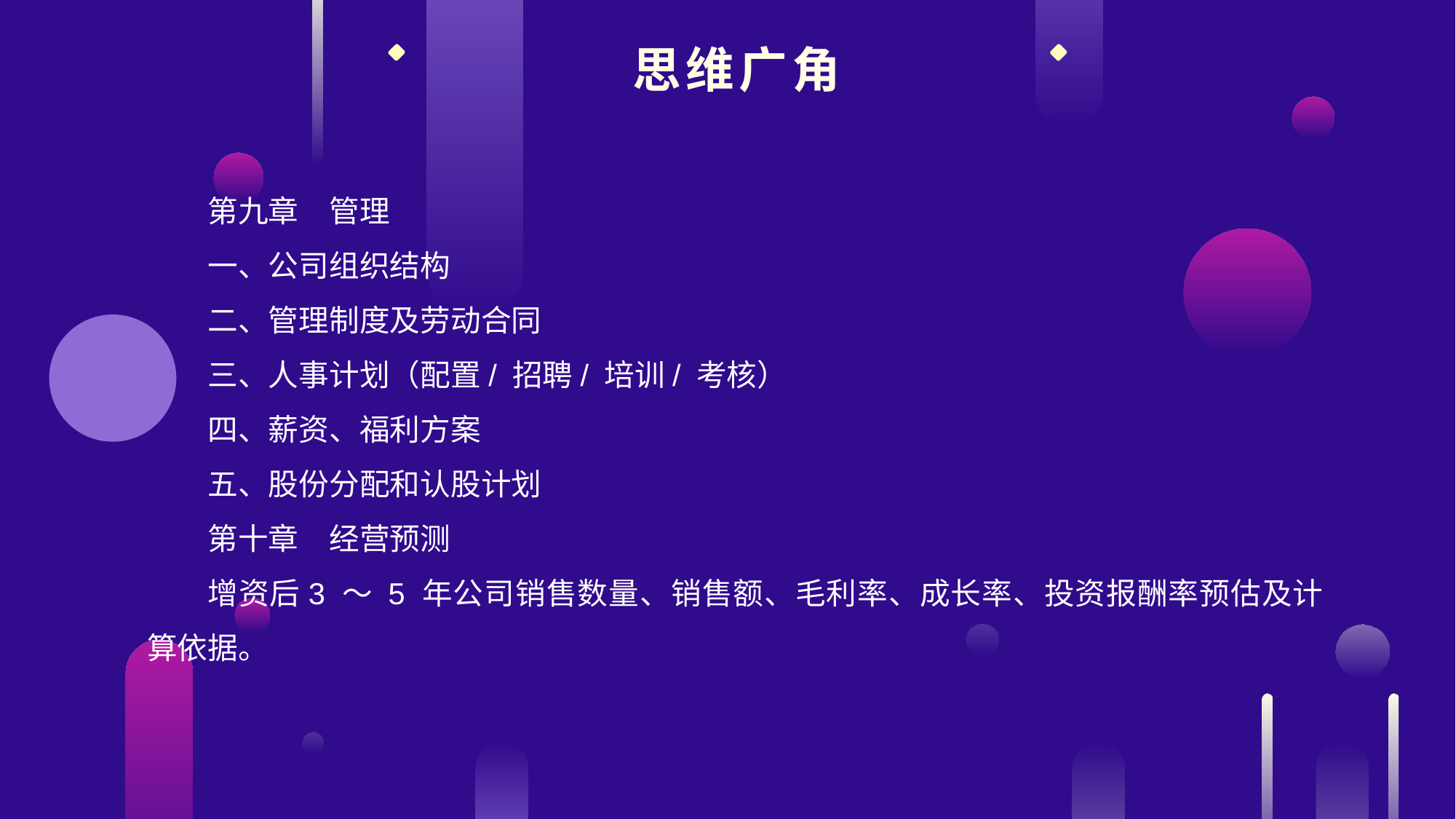

思维广角

第九章　管理
一、公司组织结构
二、管理制度及劳动合同
三、人事计划（配置/ 招聘/ 培训/ 考核）
四、薪资、福利方案
五、股份分配和认股计划
第十章　经营预测
增资后3 ～ 5 年公司销售数量、销售额、毛利率、成长率、投资报酬率预估及计算依据。